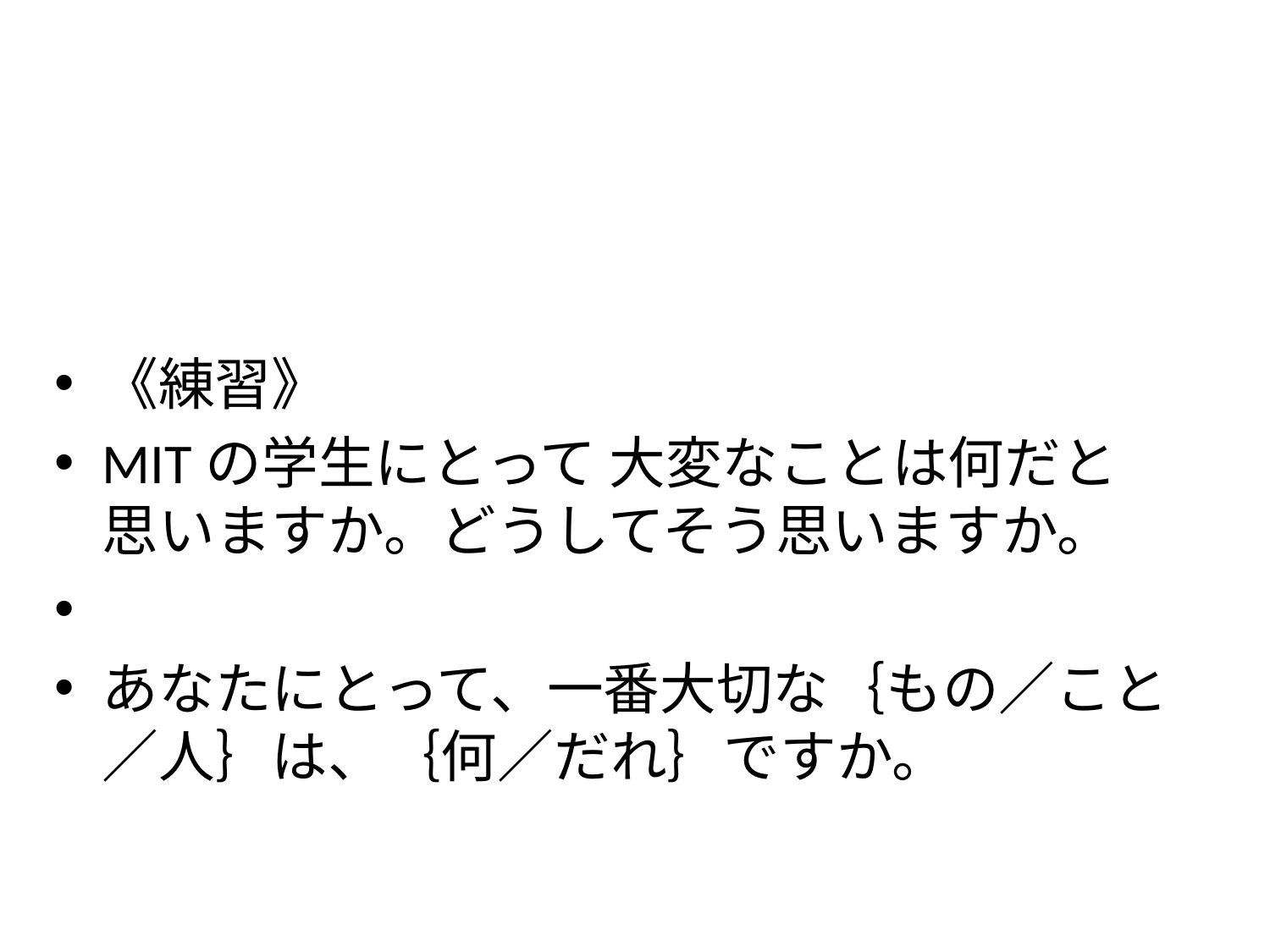

《練習》​
MITの学生にとって 大変なことは何だと思いますか。どうしてそう思いますか。
​
あなたにとって、一番大切な｛もの／こと／人｝は、｛何／だれ｝ですか。​